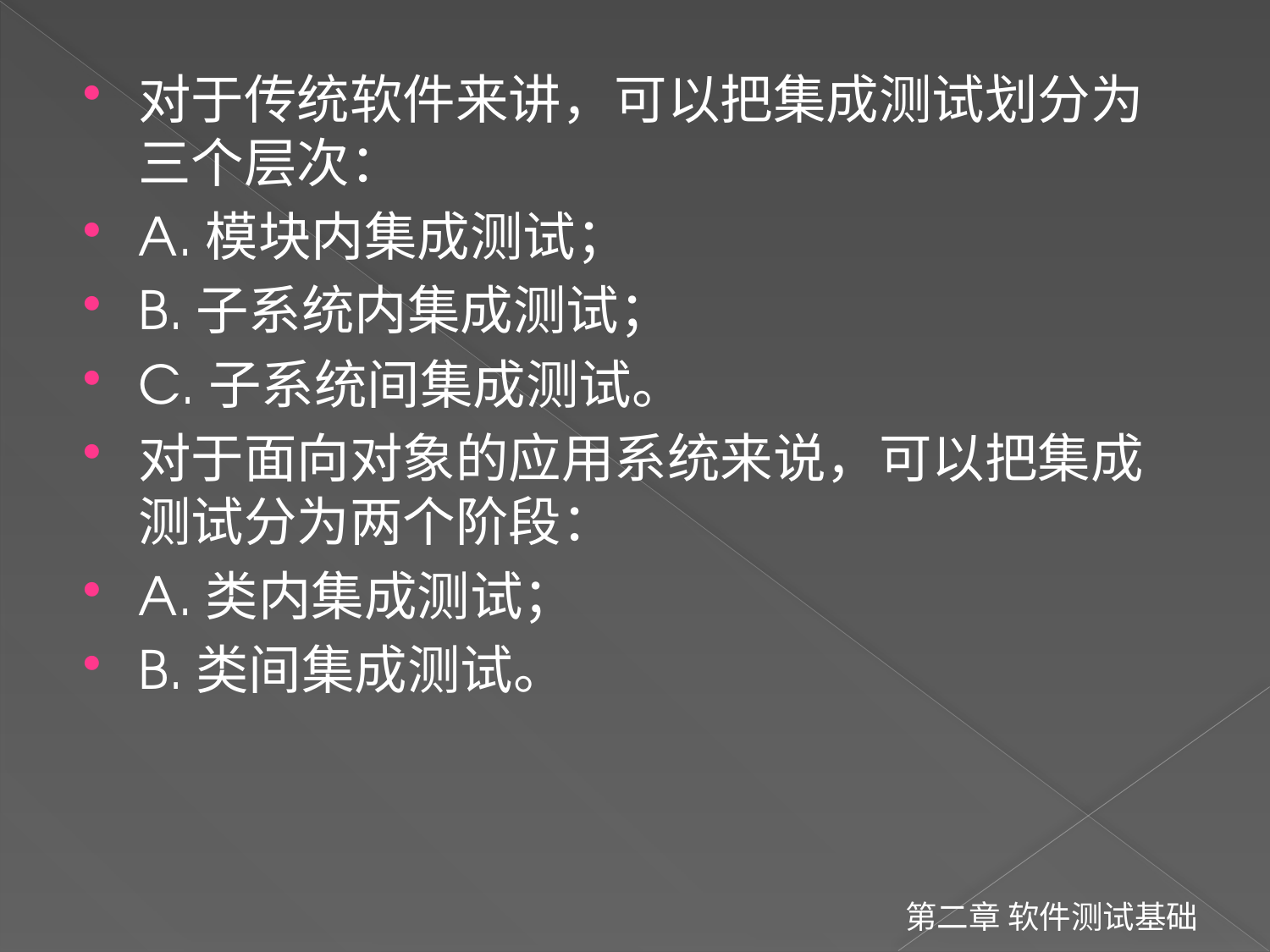

对于传统软件来讲，可以把集成测试划分为三个层次：
A.模块内集成测试；
B.子系统内集成测试；
C.子系统间集成测试。
对于面向对象的应用系统来说，可以把集成测试分为两个阶段：
A.类内集成测试；
B.类间集成测试。